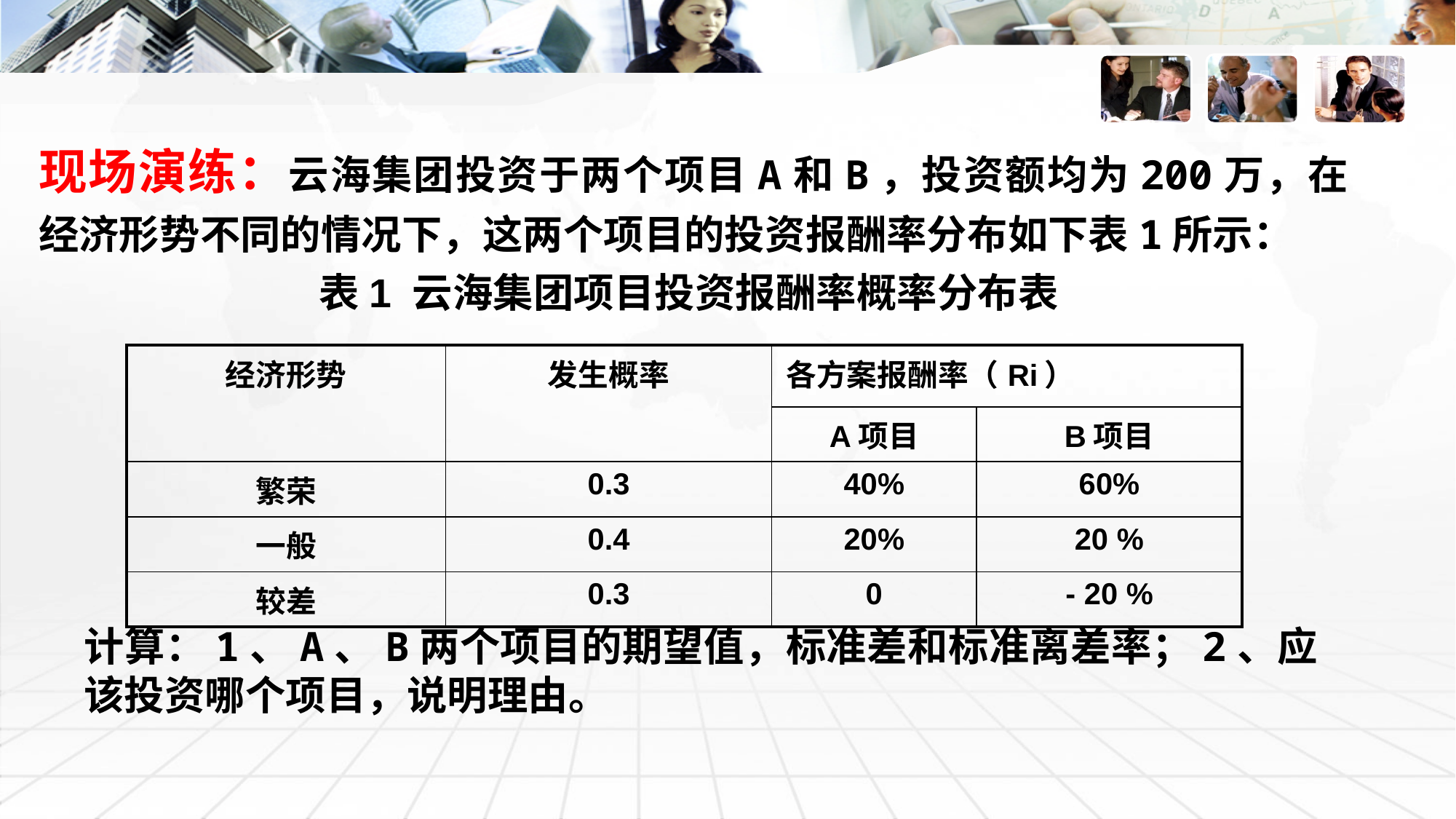

现场演练：云海集团投资于两个项目A和B，投资额均为200万，在经济形势不同的情况下，这两个项目的投资报酬率分布如下表1所示：
表1 云海集团项目投资报酬率概率分布表

| 经济形势 | 发生概率 | 各方案报酬率（Ri） |  |
| --- | --- | --- | --- |
|  |  | A项目 | B项目 |
| 繁荣 | 0.3 | 40% | 60% |
| 一般 | 0.4 | 20% | 20 % |
| 较差 | 0.3 | 0 | - 20 % |
计算：1、A、B两个项目的期望值，标准差和标准离差率；2、应该投资哪个项目，说明理由。